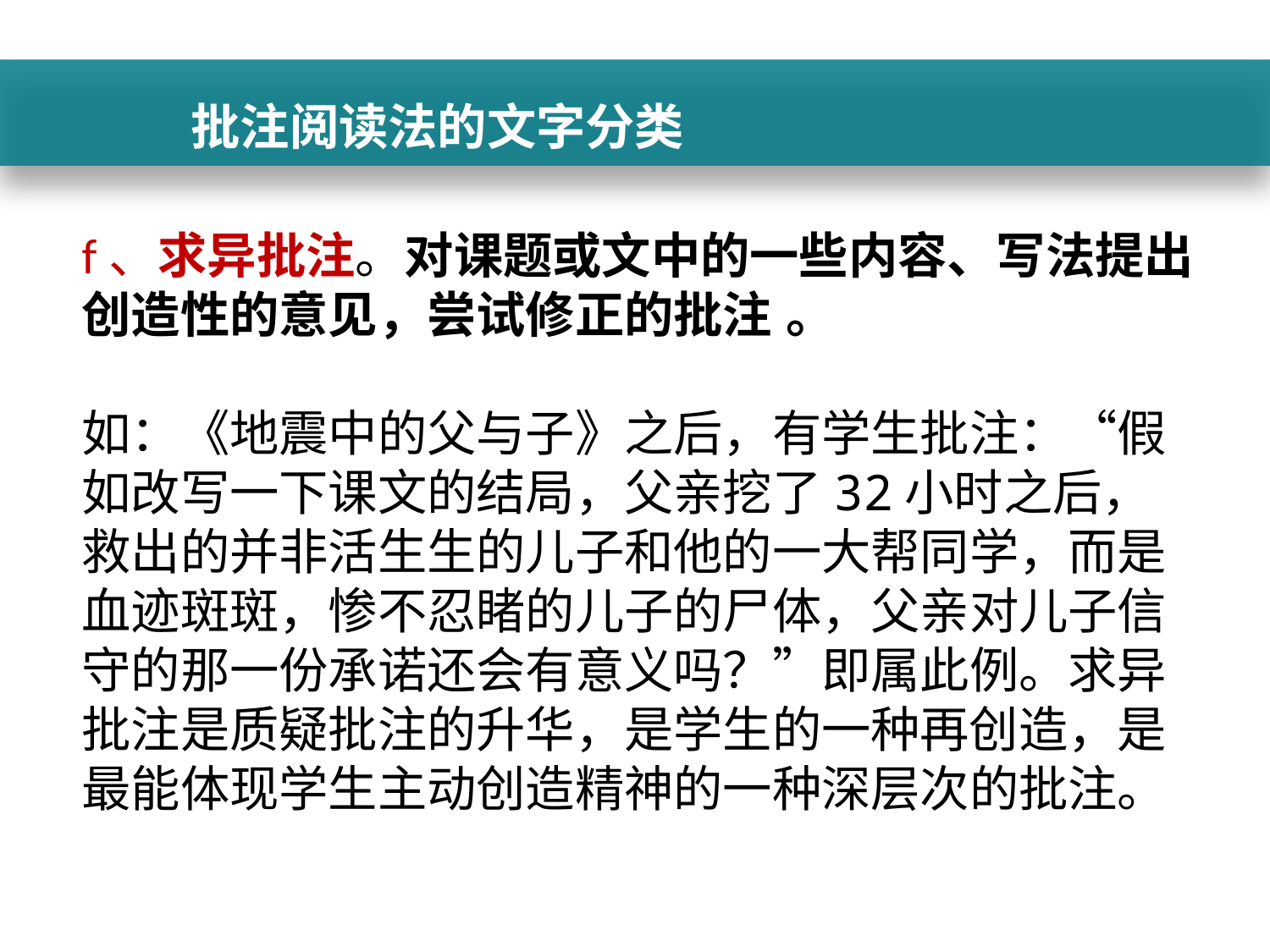

批注阅读法的文字分类
f、求异批注。对课题或文中的一些内容、写法提出创造性的意见，尝试修正的批注 。

如：《地震中的父与子》之后，有学生批注：“假如改写一下课文的结局，父亲挖了32小时之后，救出的并非活生生的儿子和他的一大帮同学，而是血迹斑斑，惨不忍睹的儿子的尸体，父亲对儿子信守的那一份承诺还会有意义吗？”即属此例。求异批注是质疑批注的升华，是学生的一种再创造，是最能体现学生主动创造精神的一种深层次的批注。